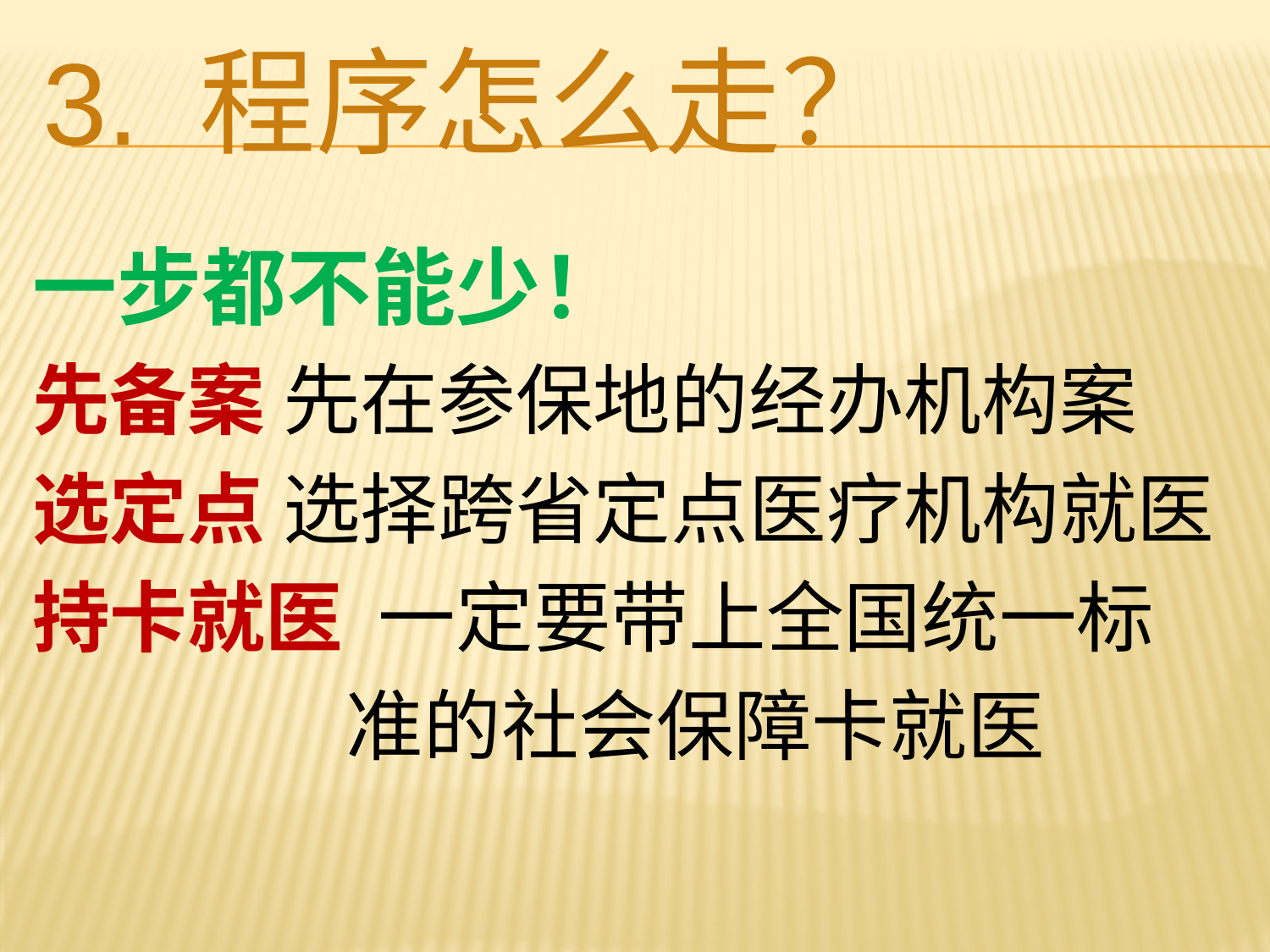

# 3. 程序怎么走？
一步都不能少！
先备案 先在参保地的经办机构案
选定点 选择跨省定点医疗机构就医
持卡就医  一定要带上全国统一标
                 准的社会保障卡就医